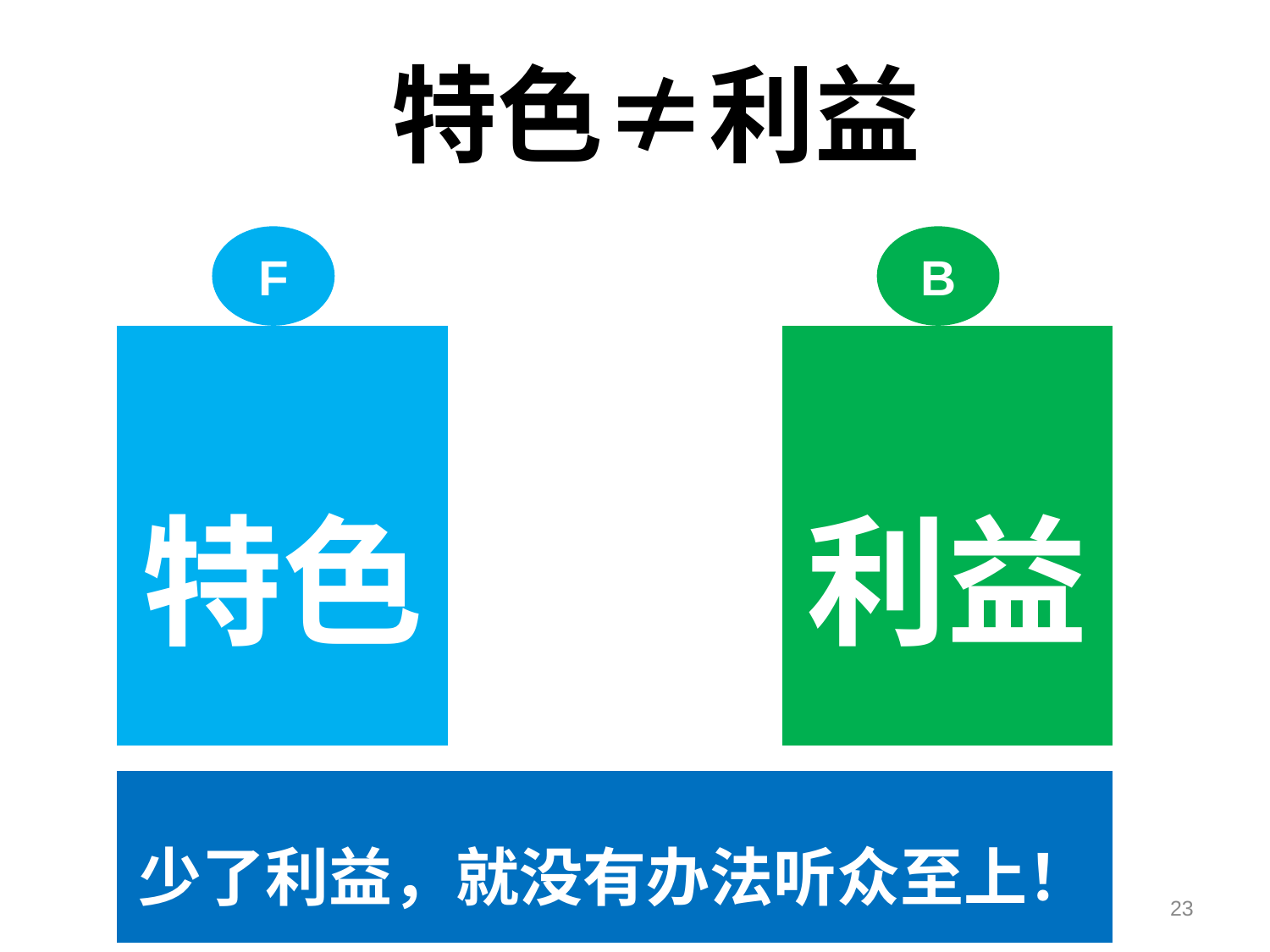

特色≠利益
F
B
特色
利益
少了利益，就没有办法听众至上！
23